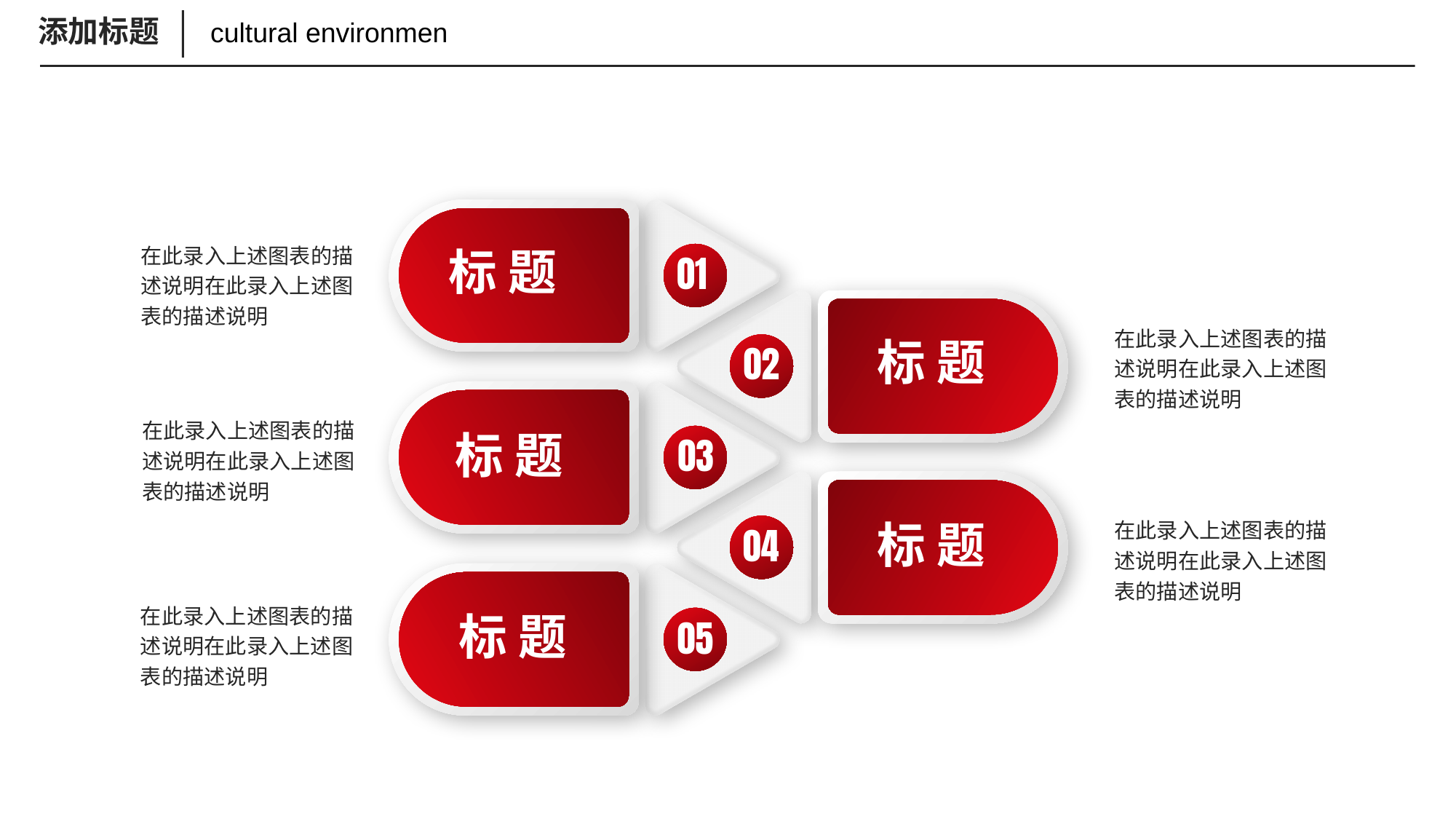

添加标题
cultural environmen

01

标 题
在此录入上述图表的描述说明在此录入上述图表的描述说明

02

标 题
在此录入上述图表的描述说明在此录入上述图表的描述说明

03

标 题
在此录入上述图表的描述说明在此录入上述图表的描述说明

04

标 题
在此录入上述图表的描述说明在此录入上述图表的描述说明

05

标 题
在此录入上述图表的描述说明在此录入上述图表的描述说明